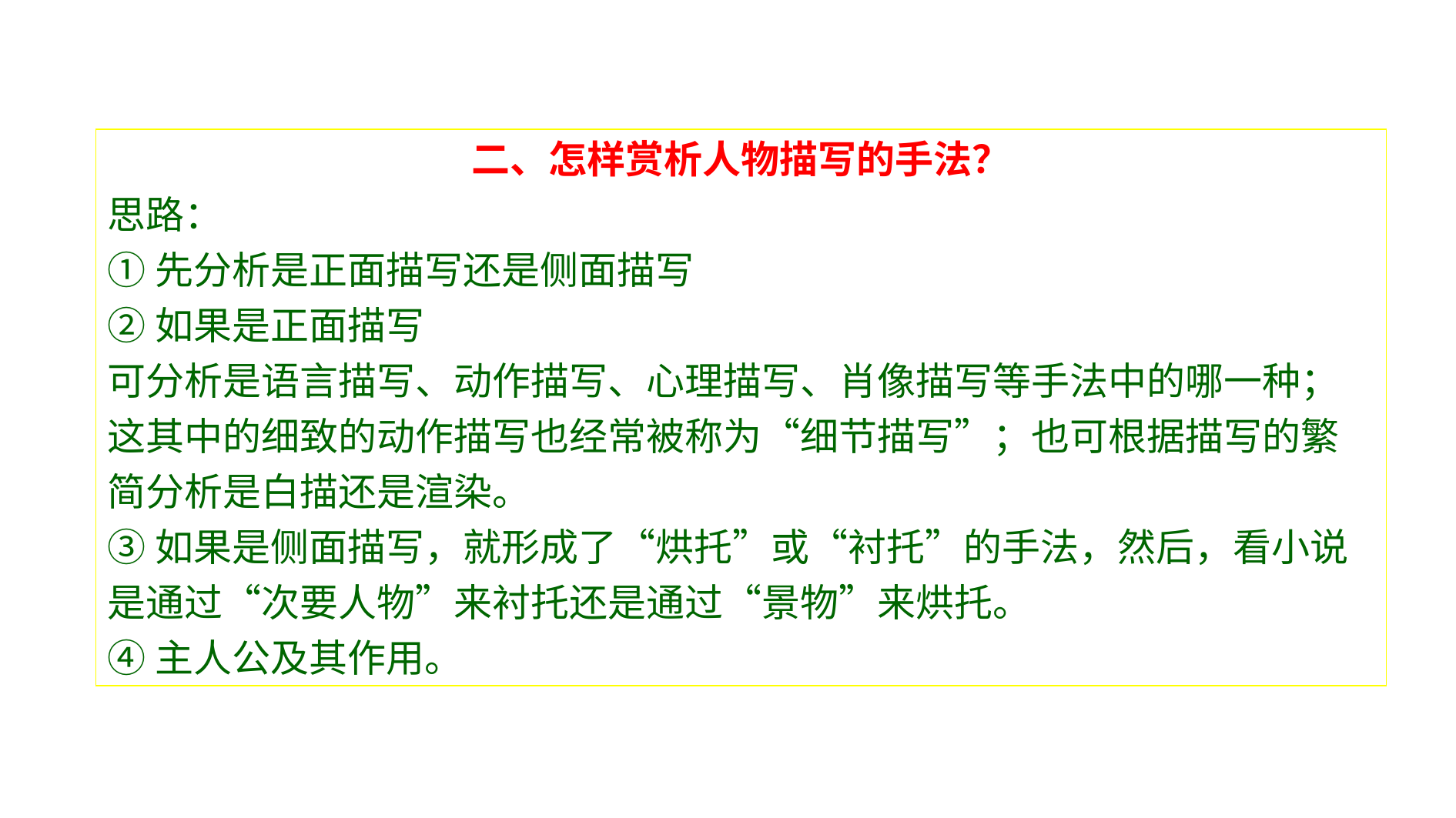

二、怎样赏析人物描写的手法？
思路：
①先分析是正面描写还是侧面描写
②如果是正面描写
可分析是语言描写、动作描写、心理描写、肖像描写等手法中的哪一种；这其中的细致的动作描写也经常被称为“细节描写”；也可根据描写的繁简分析是白描还是渲染。
③如果是侧面描写，就形成了“烘托”或“衬托”的手法，然后，看小说是通过“次要人物”来衬托还是通过“景物”来烘托。
④主人公及其作用。